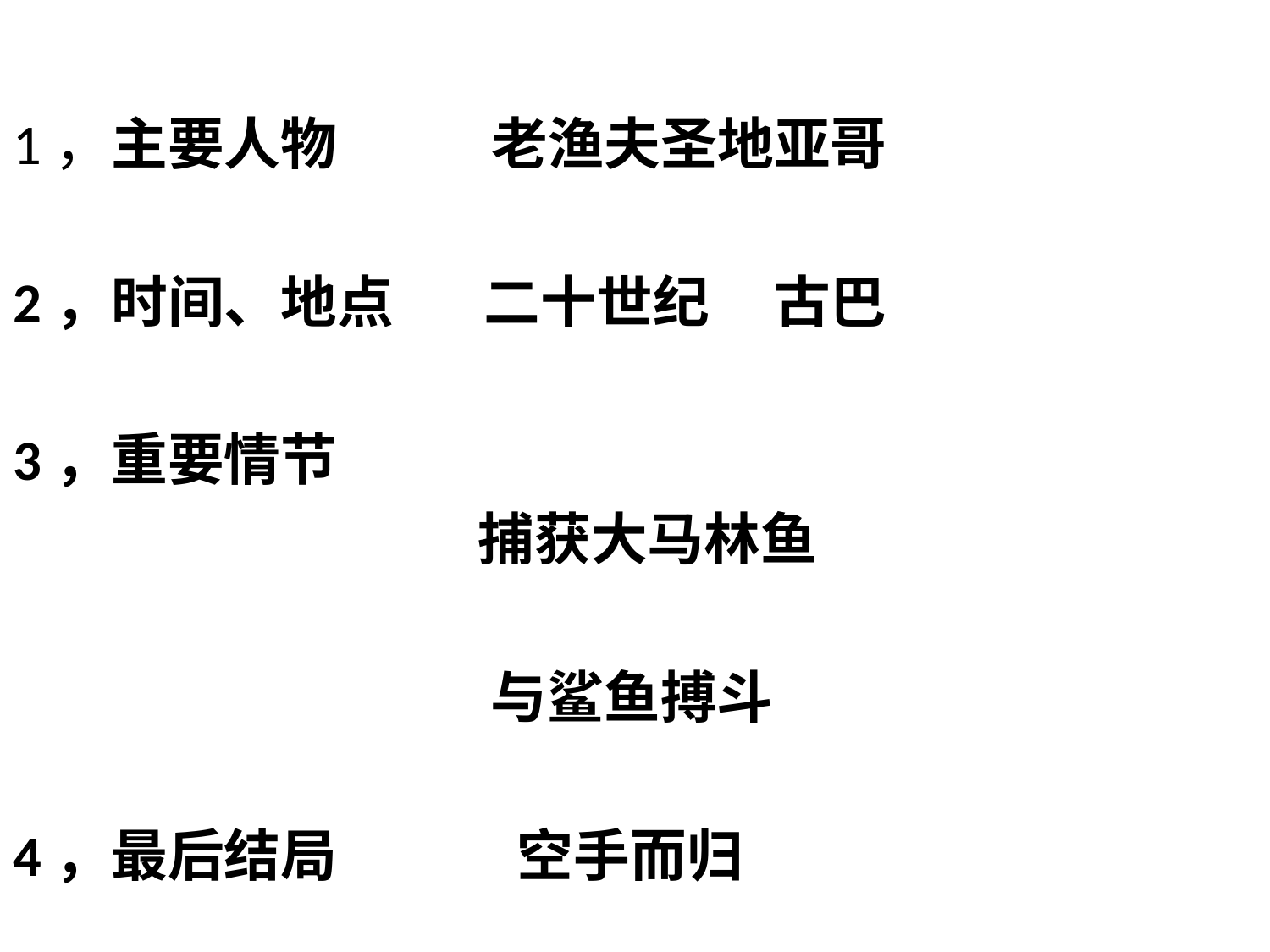

#
1，主要人物            老渔夫圣地亚哥

2，时间、地点       二十世纪     古巴

3，重要情节
                                   捕获大马林鱼

                                    与鲨鱼搏斗

4，最后结局              空手而归